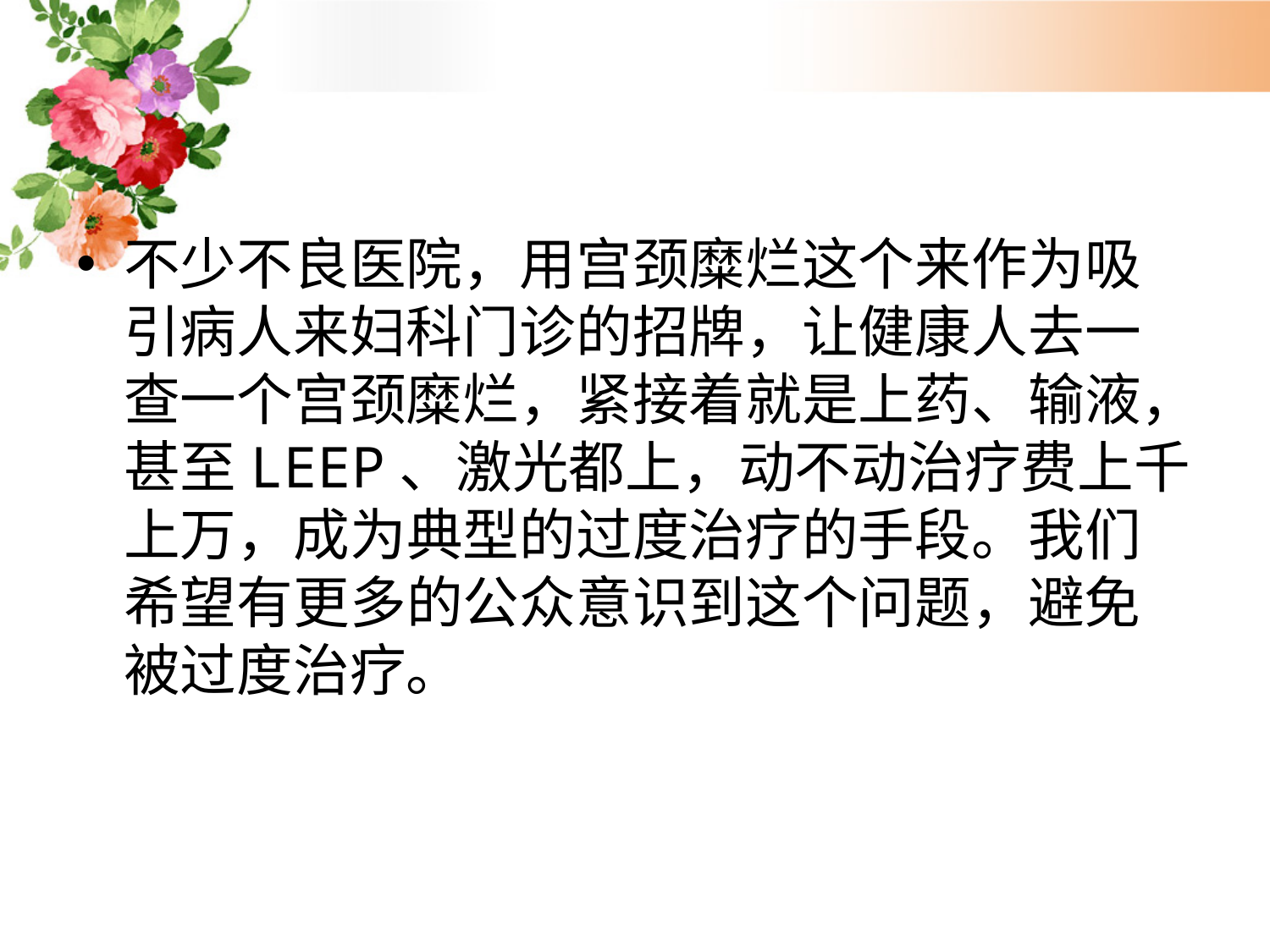

不少不良医院，用宫颈糜烂这个来作为吸引病人来妇科门诊的招牌，让健康人去一查一个宫颈糜烂，紧接着就是上药、输液，甚至LEEP、激光都上，动不动治疗费上千上万，成为典型的过度治疗的手段。我们希望有更多的公众意识到这个问题，避免被过度治疗。